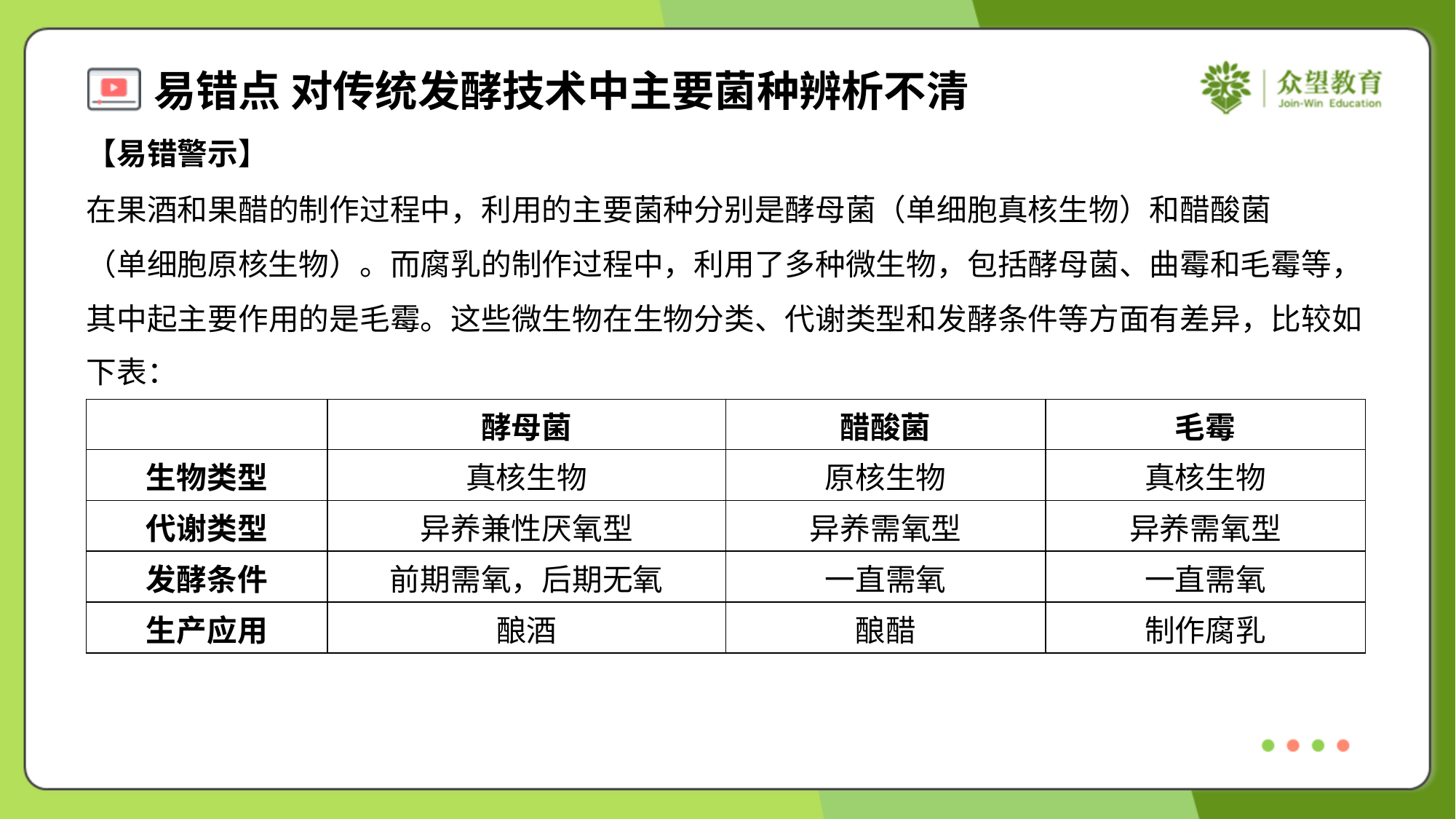

【易错警示】
在果酒和果醋的制作过程中，利用的主要菌种分别是酵母菌（单细胞真核生物）和醋酸菌
（单细胞原核生物）。而腐乳的制作过程中，利用了多种微生物，包括酵母菌、曲霉和毛霉等，
其中起主要作用的是毛霉。这些微生物在生物分类、代谢类型和发酵条件等方面有差异，比较如
下表：
|  | 酵母菌 | 醋酸菌 | 毛霉 |
| --- | --- | --- | --- |
| 生物类型 | 真核生物 | 原核生物 | 真核生物 |
| 代谢类型 | 异养兼性厌氧型 | 异养需氧型 | 异养需氧型 |
| 发酵条件 | 前期需氧，后期无氧 | 一直需氧 | 一直需氧 |
| 生产应用 | 酿酒 | 酿醋 | 制作腐乳 |